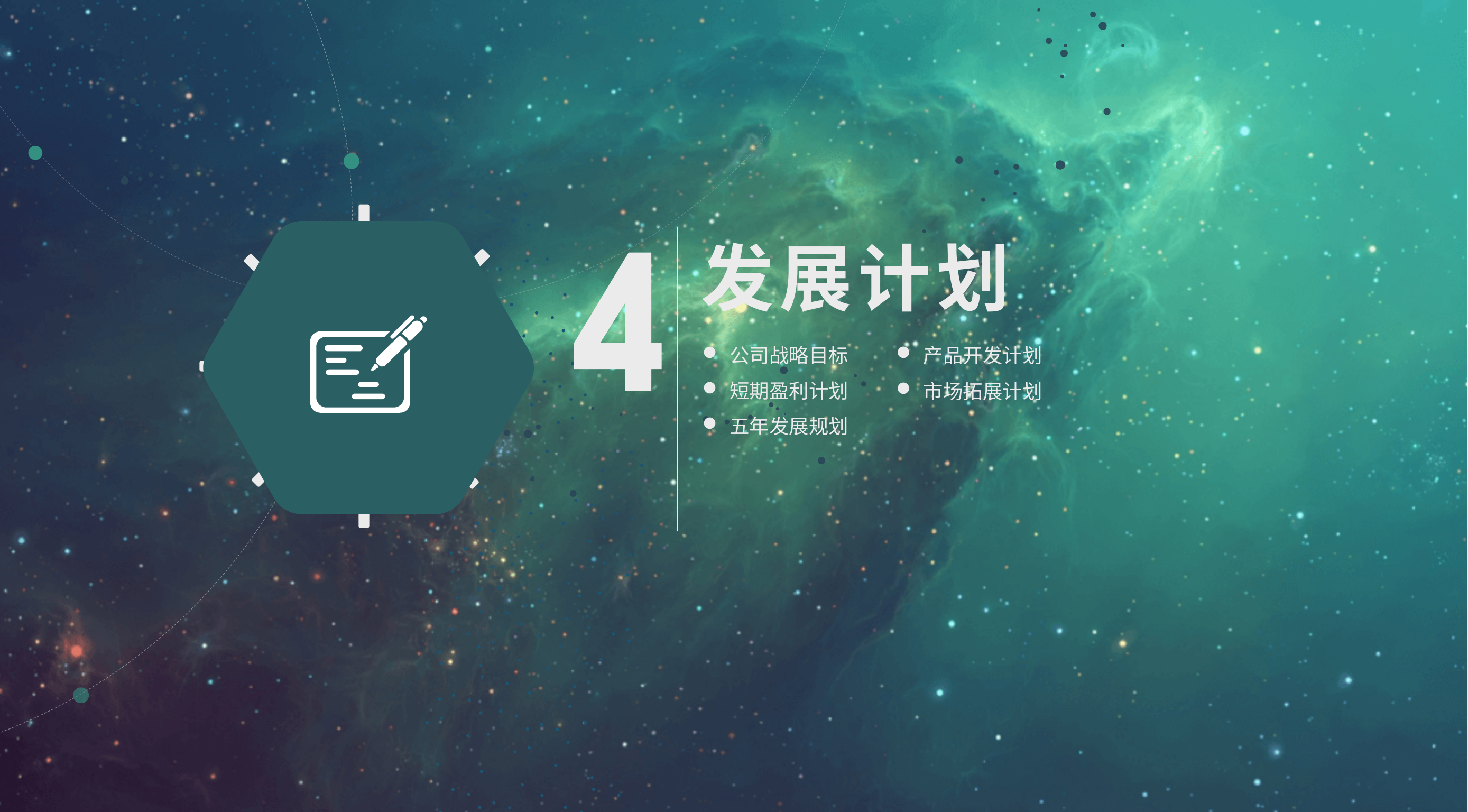

发展计划

公司战略目标
产品开发计划

短期盈利计划
市场拓展计划
五年发展规划